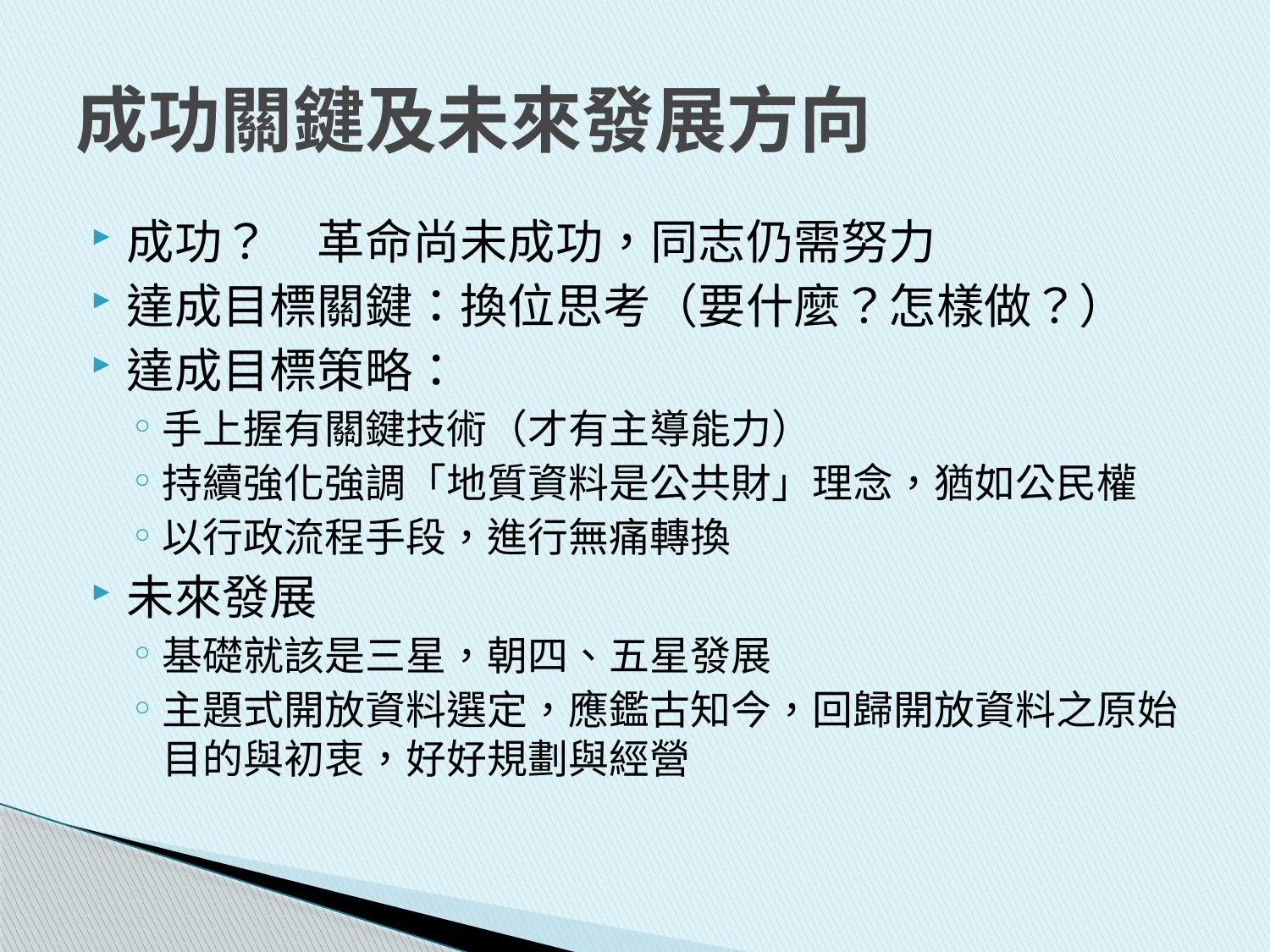

# 成功關鍵及未來發展方向
成功？　革命尚未成功，同志仍需努力
達成目標關鍵：換位思考（要什麼？怎樣做？）
達成目標策略：
手上握有關鍵技術（才有主導能力）
持續強化強調「地質資料是公共財」理念，猶如公民權
以行政流程手段，進行無痛轉換
未來發展
基礎就該是三星，朝四、五星發展
主題式開放資料選定，應鑑古知今，回歸開放資料之原始目的與初衷，好好規劃與經營